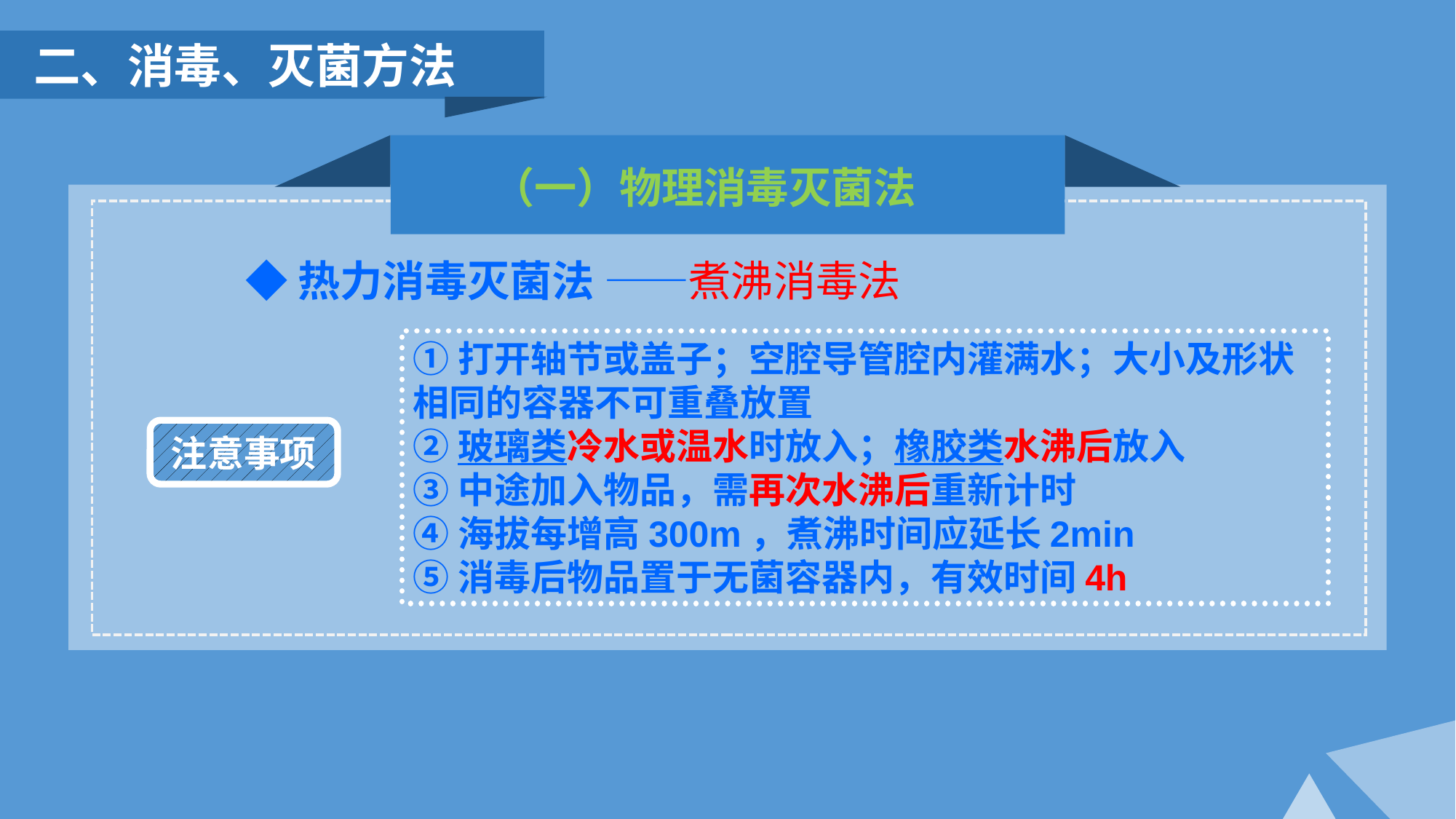

二、消毒、灭菌方法

（一）物理消毒灭菌法

◆热力消毒灭菌法 ——煮沸消毒法

①打开轴节或盖子；空腔导管腔内灌满水；大小及形状相同的容器不可重叠放置
②玻璃类冷水或温水时放入；橡胶类水沸后放入
③中途加入物品，需再次水沸后重新计时
④海拔每增高300m，煮沸时间应延长2min
⑤消毒后物品置于无菌容器内，有效时间4h
注意事项